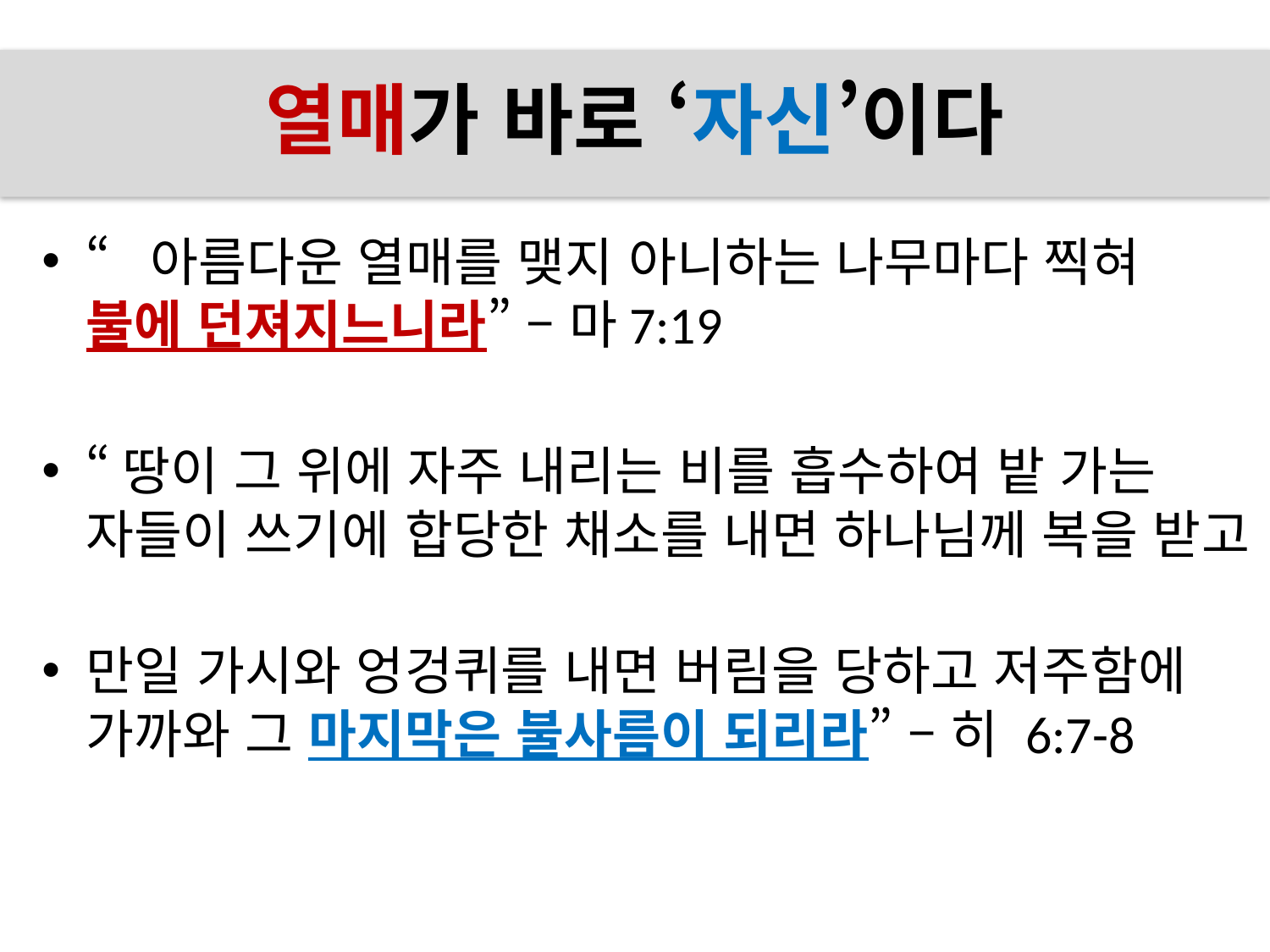

# 열매가 바로 ‘자신’이다

“아름다운 열매를 맺지 아니하는 나무마다 찍혀
불에 던져지느니라” – 마7:19

“땅이 그 위에 자주 내리는 비를 흡수하여 밭 가는 자들이 쓰기에 합당한 채소를 내면 하나님께 복을 받고
만일 가시와 엉겅퀴를 내면 버림을 당하고 저주함에 가까와 그 마지막은 불사름이 되리라” – 히 6:7-8